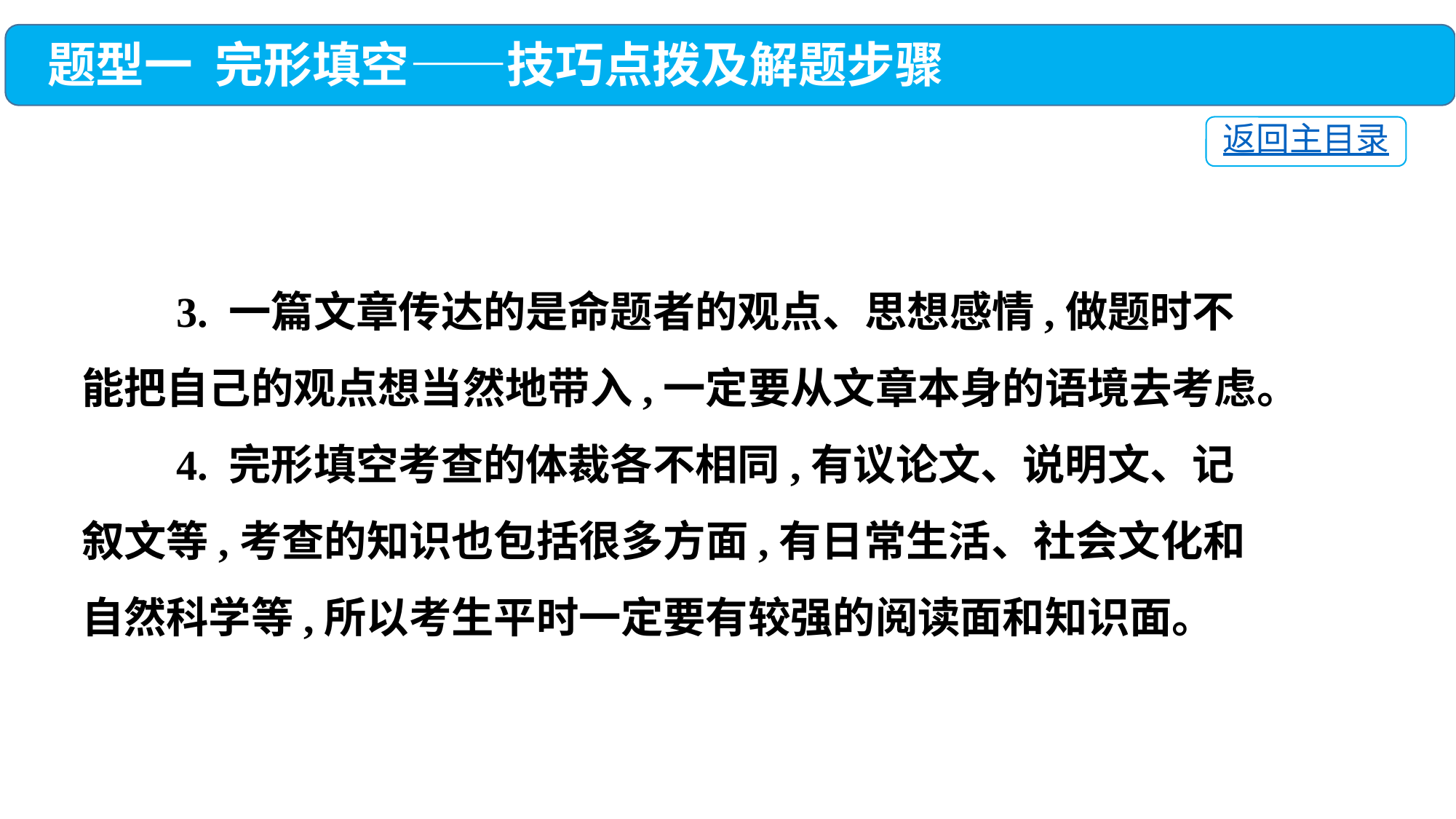

题型一  完形填空——技巧点拨及解题步骤
返回主目录
         3. 一篇文章传达的是命题者的观点、思想感情,做题时不能把自己的观点想当然地带入,一定要从文章本身的语境去考虑。
         4. 完形填空考查的体裁各不相同,有议论文、说明文、记叙文等,考查的知识也包括很多方面,有日常生活、社会文化和自然科学等,所以考生平时一定要有较强的阅读面和知识面。